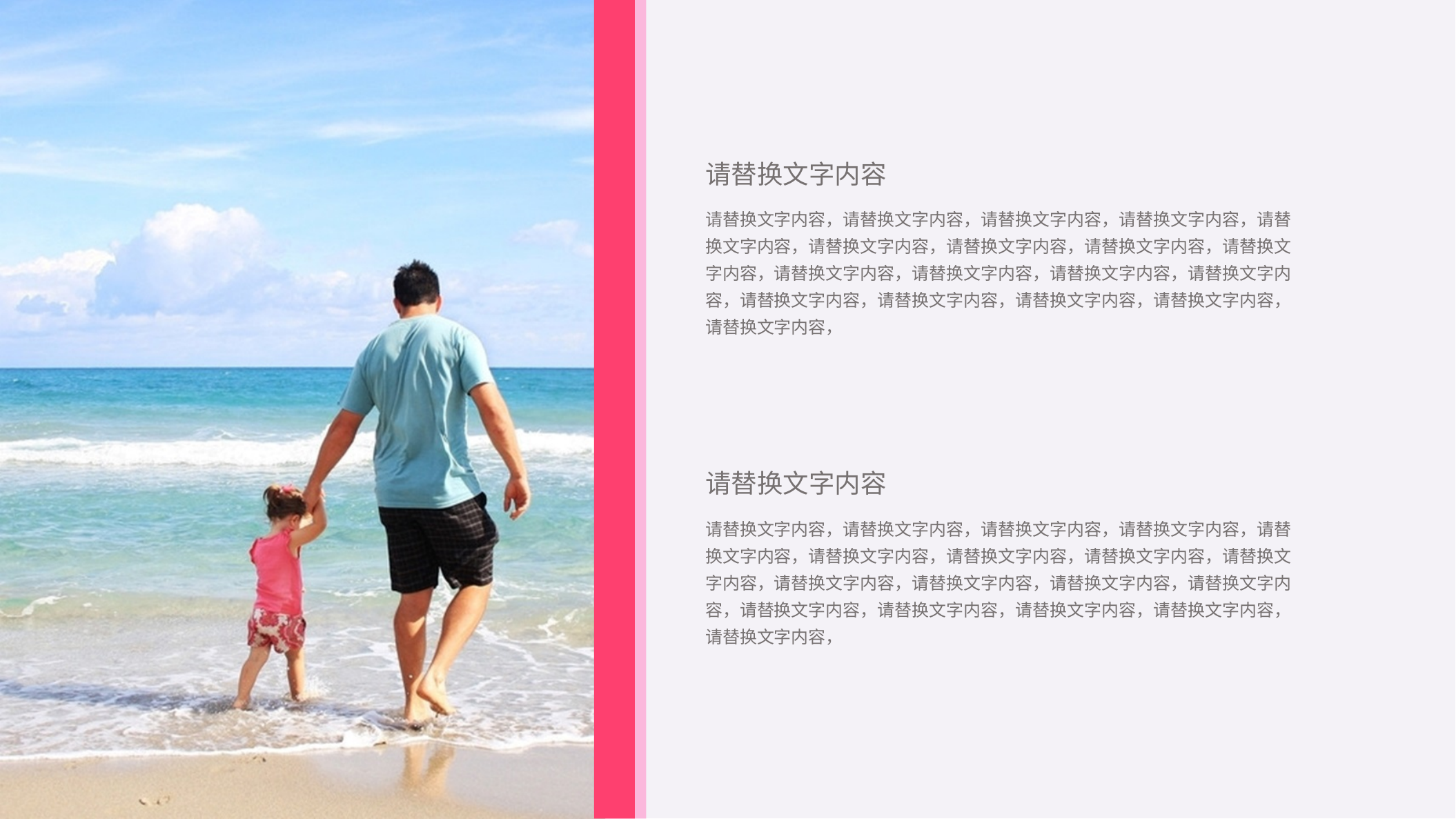

请替换文字内容
请替换文字内容，请替换文字内容，请替换文字内容，请替换文字内容，请替换文字内容，请替换文字内容，请替换文字内容，请替换文字内容，请替换文字内容，请替换文字内容，请替换文字内容，请替换文字内容，请替换文字内容，请替换文字内容，请替换文字内容，请替换文字内容，请替换文字内容，请替换文字内容，
请替换文字内容
请替换文字内容，请替换文字内容，请替换文字内容，请替换文字内容，请替换文字内容，请替换文字内容，请替换文字内容，请替换文字内容，请替换文字内容，请替换文字内容，请替换文字内容，请替换文字内容，请替换文字内容，请替换文字内容，请替换文字内容，请替换文字内容，请替换文字内容，请替换文字内容，